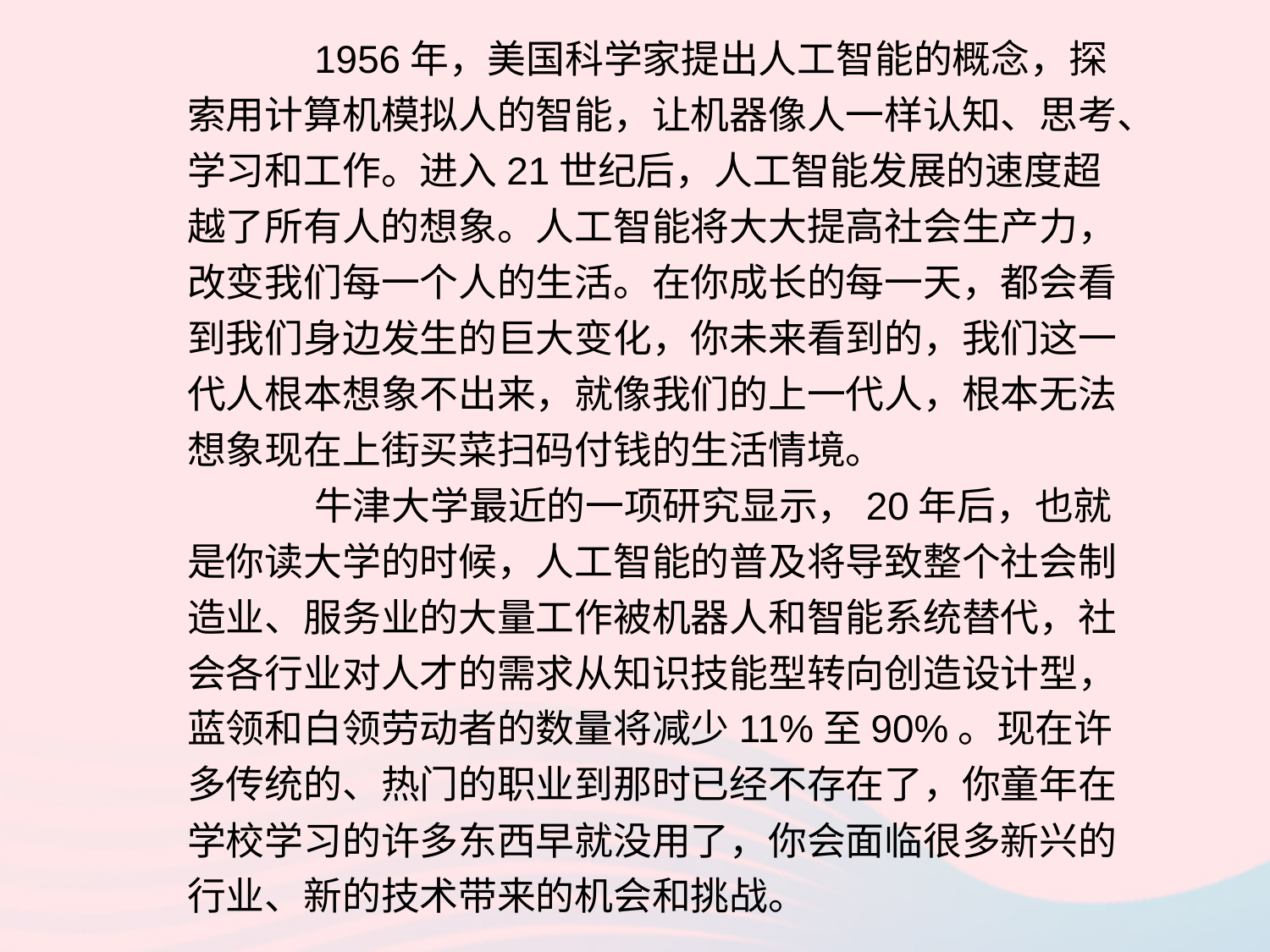

1956年，美国科学家提出人工智能的概念，探索用计算机模拟人的智能，让机器像人一样认知、思考、学习和工作。进入21世纪后，人工智能发展的速度超越了所有人的想象。人工智能将大大提高社会生产力，改变我们每一个人的生活。在你成长的每一天，都会看到我们身边发生的巨大变化，你未来看到的，我们这一代人根本想象不出来，就像我们的上一代人，根本无法想象现在上街买菜扫码付钱的生活情境。
	牛津大学最近的一项研究显示，20年后，也就是你读大学的时候，人工智能的普及将导致整个社会制造业、服务业的大量工作被机器人和智能系统替代，社会各行业对人才的需求从知识技能型转向创造设计型，蓝领和白领劳动者的数量将减少11%至90%。现在许多传统的、热门的职业到那时已经不存在了，你童年在学校学习的许多东西早就没用了，你会面临很多新兴的行业、新的技术带来的机会和挑战。